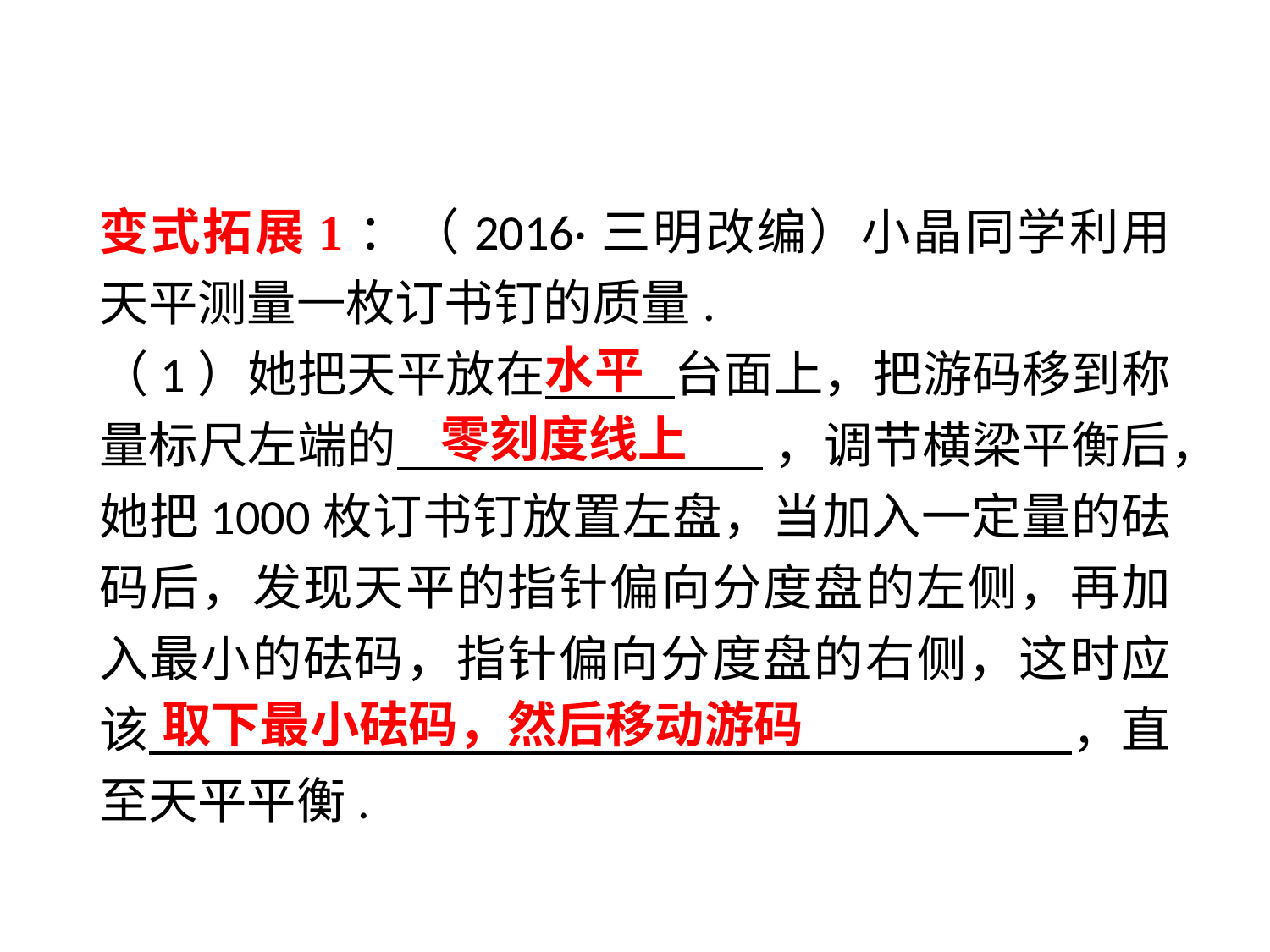

变式拓展1：（2016·三明改编）小晶同学利用天平测量一枚订书钉的质量.
（1）她把天平放在　       台面上，把游码移到称量标尺左端的　                             ，调节横梁平衡后，她把1000枚订书钉放置左盘，当加入一定量的砝码后，发现天平的指针偏向分度盘的左侧，再加入最小的砝码，指针偏向分度盘的右侧，这时应该　                                                                              ，直至天平平衡.
水平
零刻度线上
取下最小砝码，然后移动游码